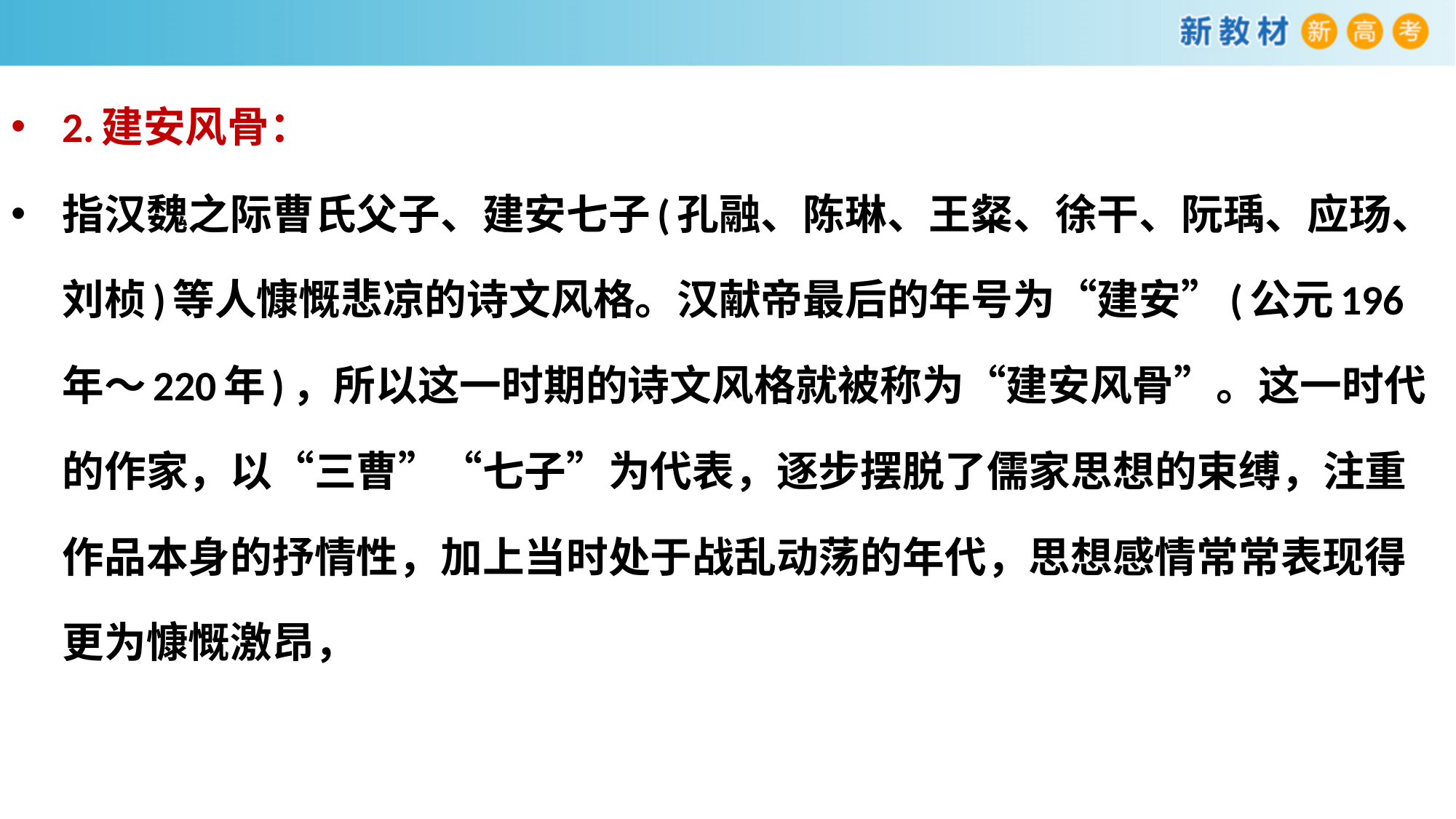

2.建安风骨：
指汉魏之际曹氏父子、建安七子(孔融、陈琳、王粲、徐干、阮瑀、应玚、刘桢)等人慷慨悲凉的诗文风格。汉献帝最后的年号为“建安”(公元196年～220年)，所以这一时期的诗文风格就被称为“建安风骨”。这一时代的作家，以“三曹”“七子”为代表，逐步摆脱了儒家思想的束缚，注重作品本身的抒情性，加上当时处于战乱动荡的年代，思想感情常常表现得更为慷慨激昂，